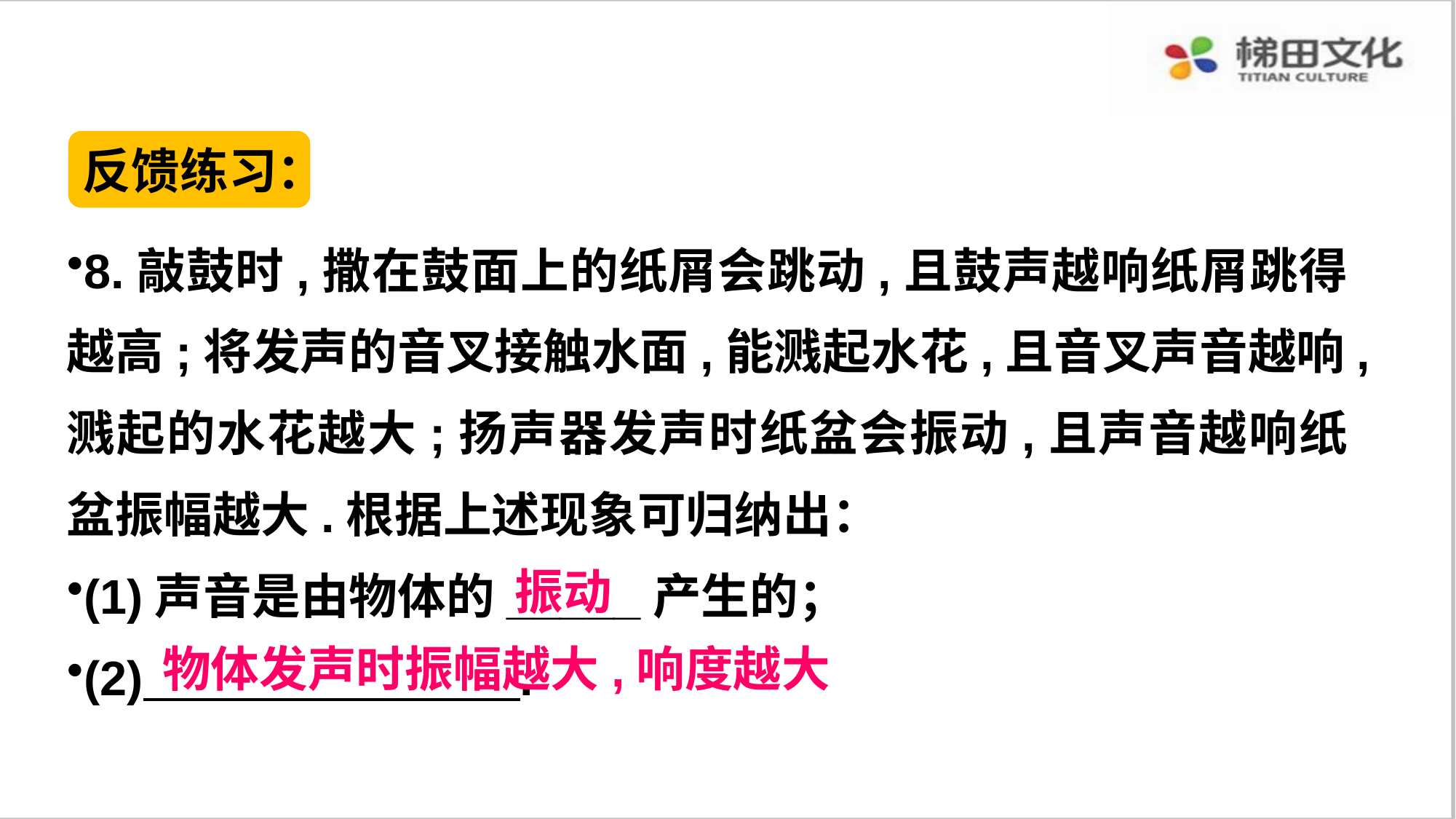

反馈练习：
8.敲鼓时,撒在鼓面上的纸屑会跳动,且鼓声越响纸屑跳得越高;将发声的音叉接触水面,能溅起水花,且音叉声音越响,溅起的水花越大;扬声器发声时纸盆会振动,且声音越响纸盆振幅越大.根据上述现象可归纳出：
(1)声音是由物体的_____产生的；
(2)                            .
振动
物体发声时振幅越大,响度越大